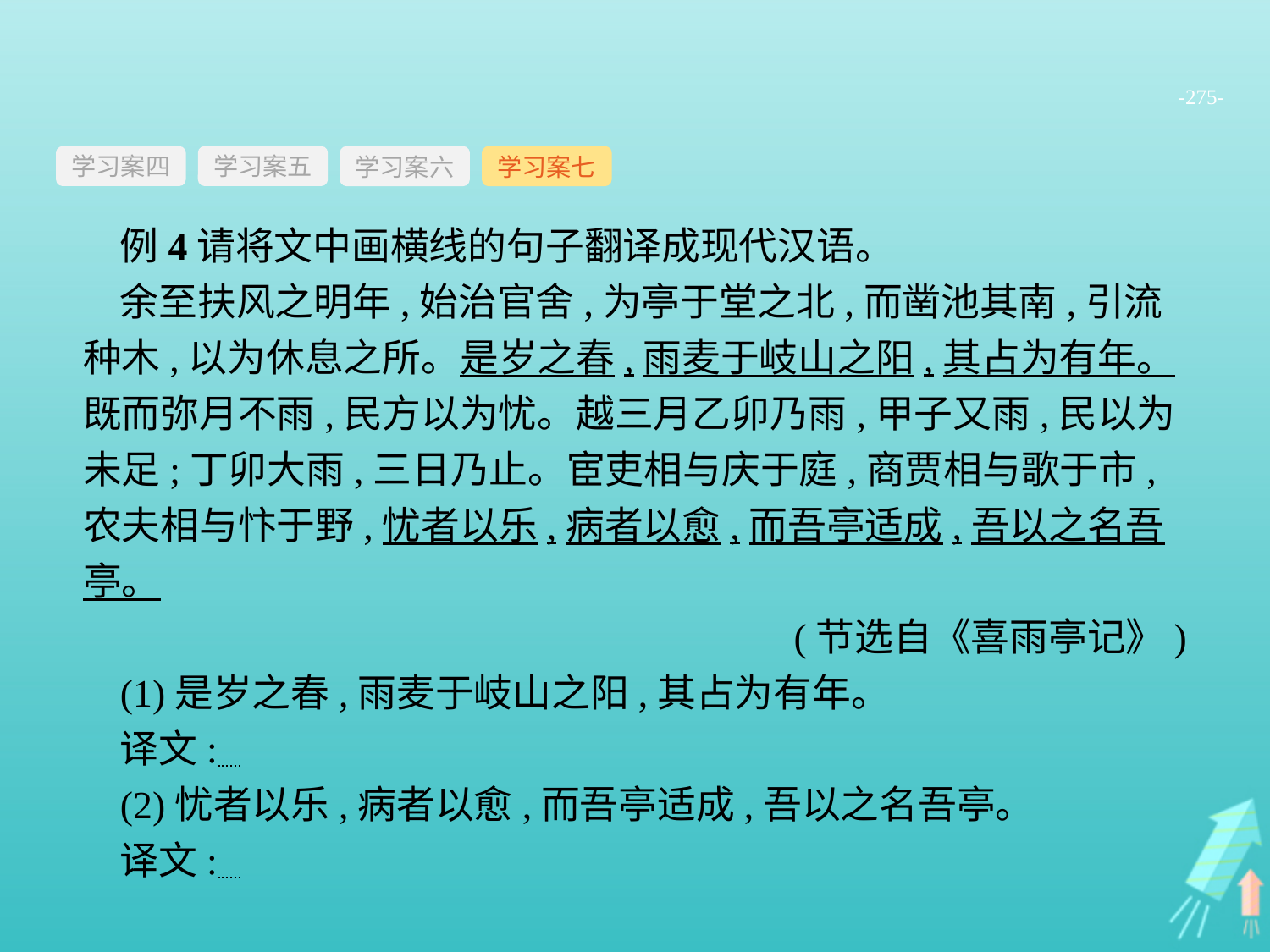

-275-
学习案四
学习案六
学习案七
学习案五
例4请将文中画横线的句子翻译成现代汉语。
余至扶风之明年,始治官舍,为亭于堂之北,而凿池其南,引流种木,以为休息之所。是岁之春,雨麦于岐山之阳,其占为有年。既而弥月不雨,民方以为忧。越三月乙卯乃雨,甲子又雨,民以为未足;丁卯大雨,三日乃止。宦吏相与庆于庭,商贾相与歌于市,农夫相与忭于野,忧者以乐,病者以愈,而吾亭适成,吾以之名吾亭。
(节选自《喜雨亭记》)
(1)是岁之春,雨麦于岐山之阳,其占为有年。
译文:
(2)忧者以乐,病者以愈,而吾亭适成,吾以之名吾亭。
译文: